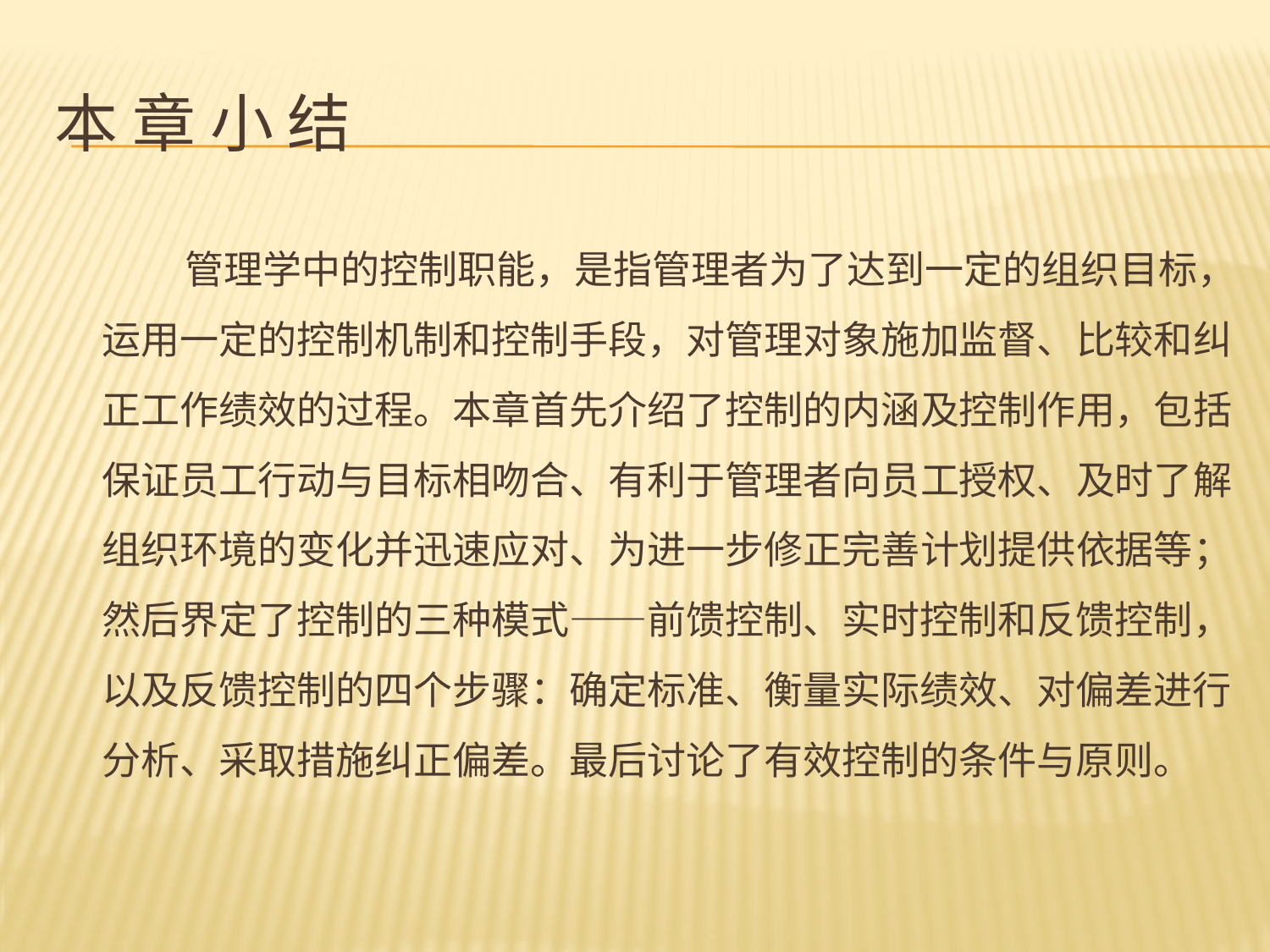

# 本 章 小 结
              管理学中的控制职能，是指管理者为了达到一定的组织目标，运用一定的控制机制和控制手段，对管理对象施加监督、比较和纠正工作绩效的过程。本章首先介绍了控制的内涵及控制作用，包括保证员工行动与目标相吻合、有利于管理者向员工授权、及时了解组织环境的变化并迅速应对、为进一步修正完善计划提供依据等；然后界定了控制的三种模式——前馈控制、实时控制和反馈控制，以及反馈控制的四个步骤：确定标准、衡量实际绩效、对偏差进行分析、采取措施纠正偏差。最后讨论了有效控制的条件与原则。